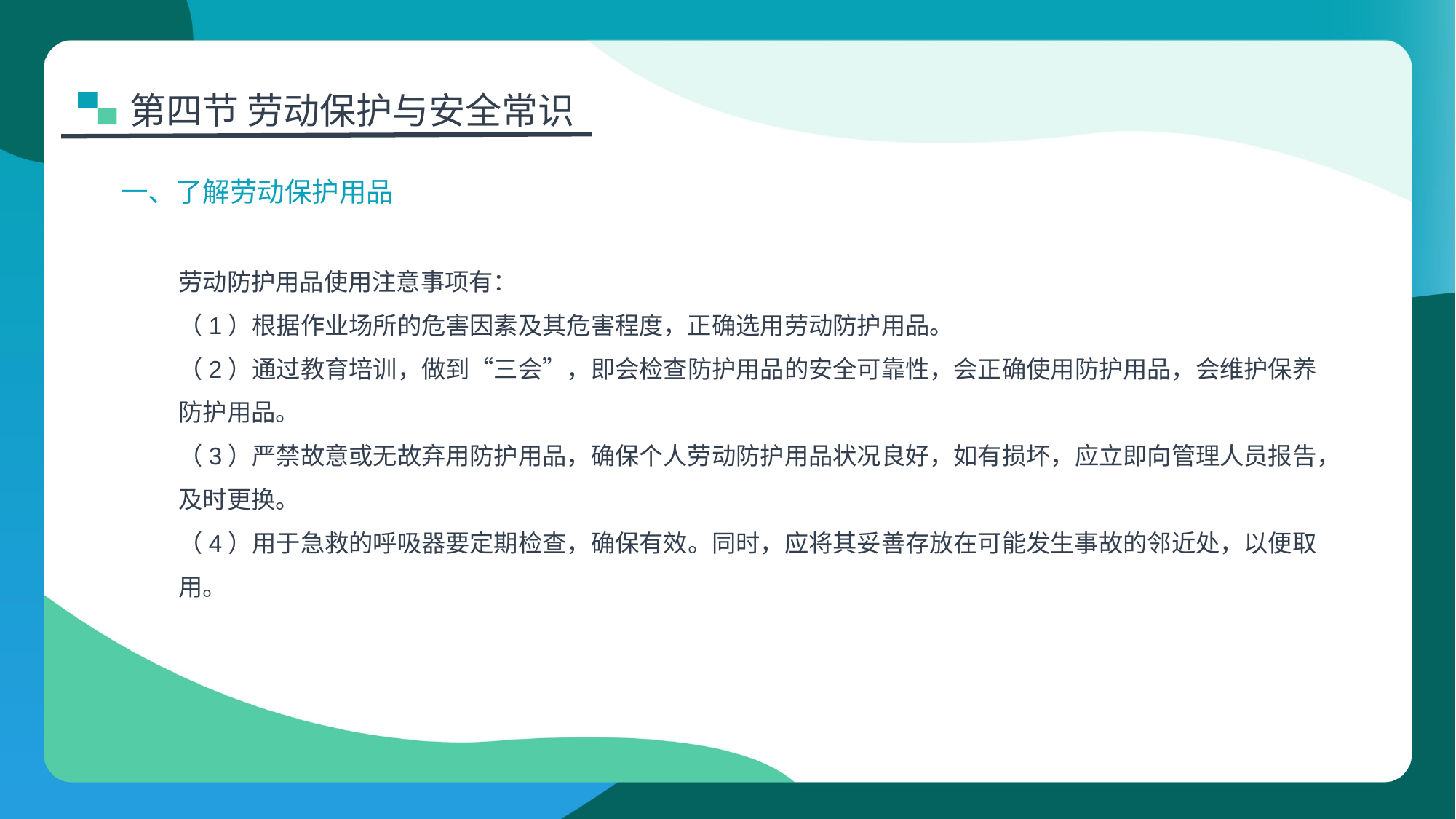

第四节 劳动保护与安全常识

一、了解劳动保护用品
劳动防护用品使用注意事项有：
（1）根据作业场所的危害因素及其危害程度，正确选用劳动防护用品。
（2）通过教育培训，做到“三会”，即会检查防护用品的安全可靠性，会正确使用防护用品，会维护保养防护用品。
（3）严禁故意或无故弃用防护用品，确保个人劳动防护用品状况良好，如有损坏，应立即向管理人员报告，及时更换。
（4）用于急救的呼吸器要定期检查，确保有效。同时，应将其妥善存放在可能发生事故的邻近处，以便取用。